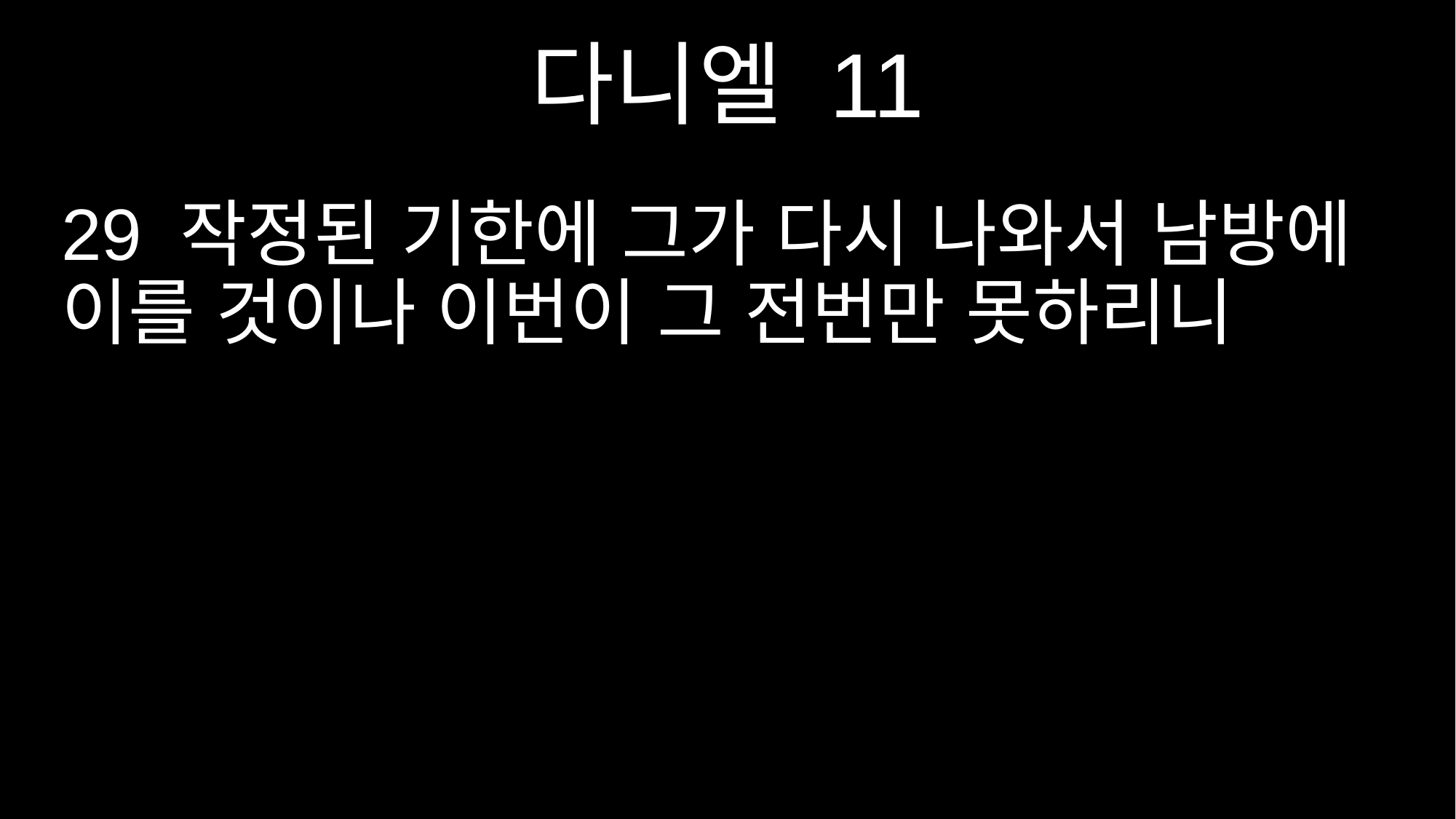

다니엘 11
29 작정된 기한에 그가 다시 나와서 남방에 이를 것이나 이번이 그 전번만 못하리니